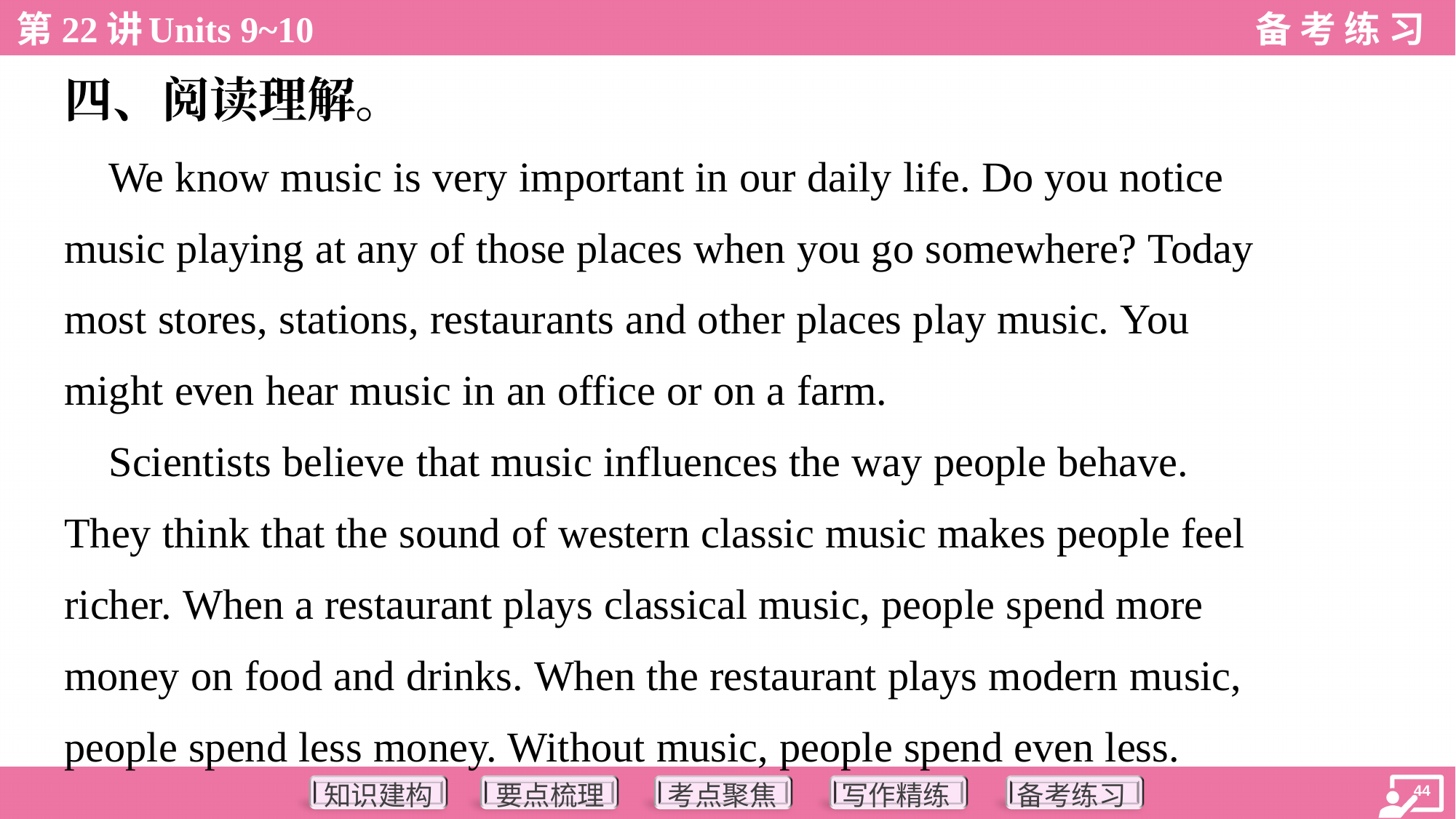

四、阅读理解。
    We know music is very important in our daily life. Do you notice
music playing at any of those places when you go somewhere? Today
most stores, stations, restaurants and other places play music. You
might even hear music in an office or on a farm.
    Scientists believe that music influences the way people behave.
They think that the sound of western classic music makes people feel
richer. When a restaurant plays classical music, people spend more
money on food and drinks. When the restaurant plays modern music,
people spend less money. Without music, people spend even less.